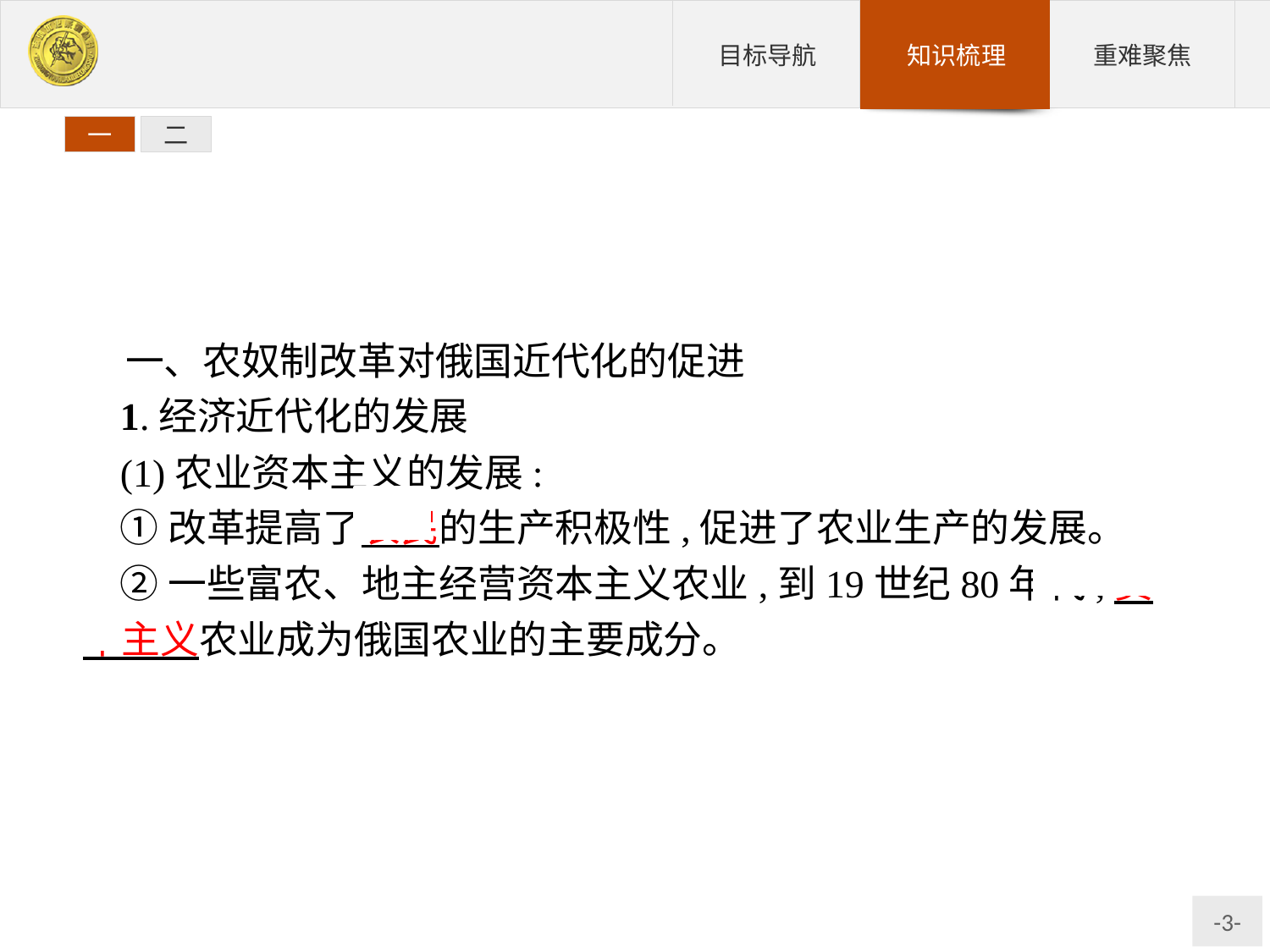

一
二
一、农奴制改革对俄国近代化的促进
1.经济近代化的发展
(1)农业资本主义的发展:
①改革提高了农民的生产积极性,促进了农业生产的发展。
②一些富农、地主经营资本主义农业,到19世纪80年代,资本主义农业成为俄国农业的主要成分。